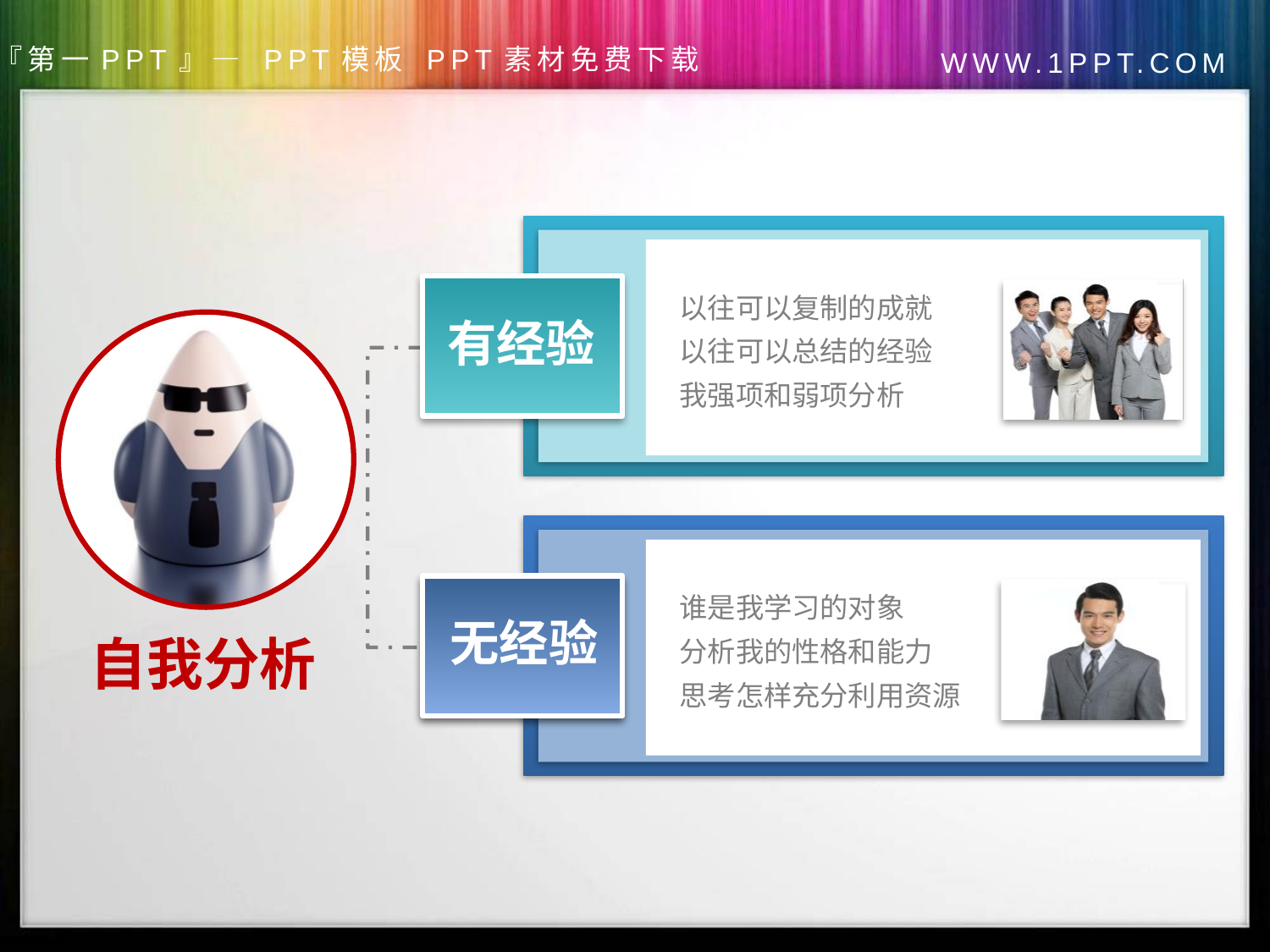

以往可以复制的成就
以往可以总结的经验
我强项和弱项分析

有经验

自我分析

谁是我学习的对象
分析我的性格和能力
思考怎样充分利用资源

无经验